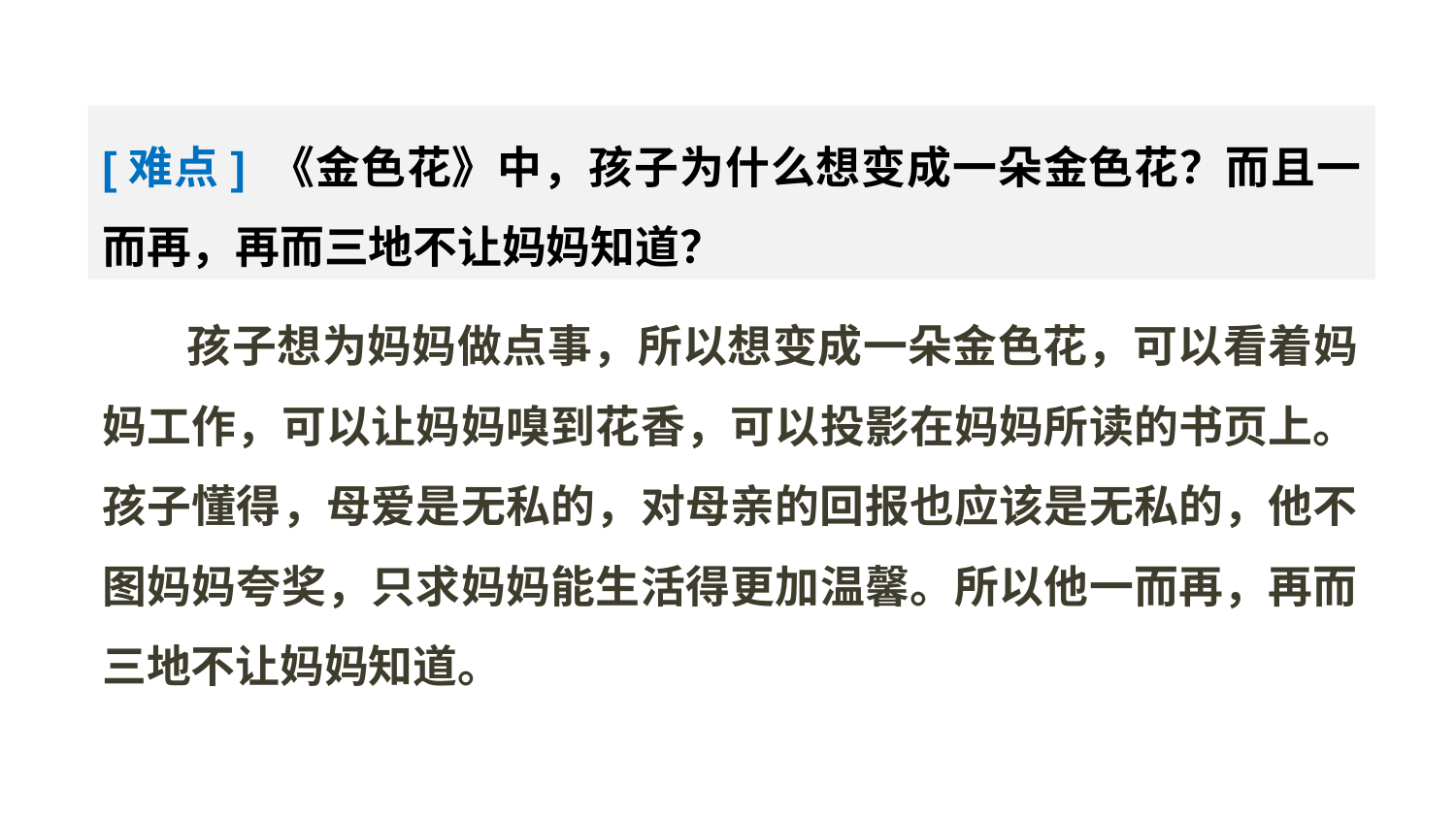

课文全篇探究
[难点] 《金色花》中，孩子为什么想变成一朵金色花？而且一而再，再而三地不让妈妈知道？
孩子想为妈妈做点事，所以想变成一朵金色花，可以看着妈妈工作，可以让妈妈嗅到花香，可以投影在妈妈所读的书页上。孩子懂得，母爱是无私的，对母亲的回报也应该是无私的，他不图妈妈夸奖，只求妈妈能生活得更加温馨。所以他一而再，再而三地不让妈妈知道。